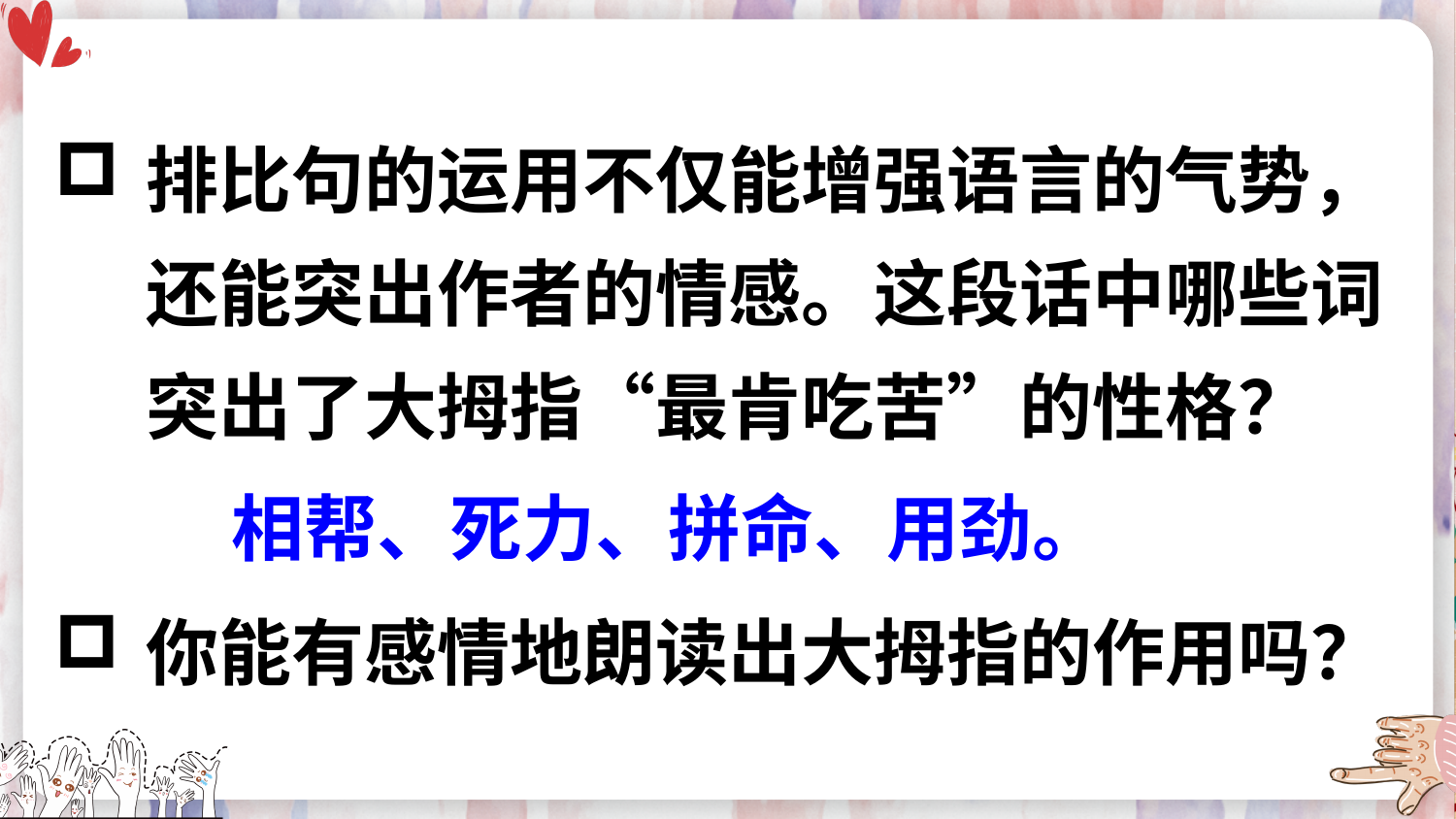

排比句的运用不仅能增强语言的气势，还能突出作者的情感。这段话中哪些词突出了大拇指“最肯吃苦”的性格？
    相帮、死力、拼命、用劲。
你能有感情地朗读出大拇指的作用吗？